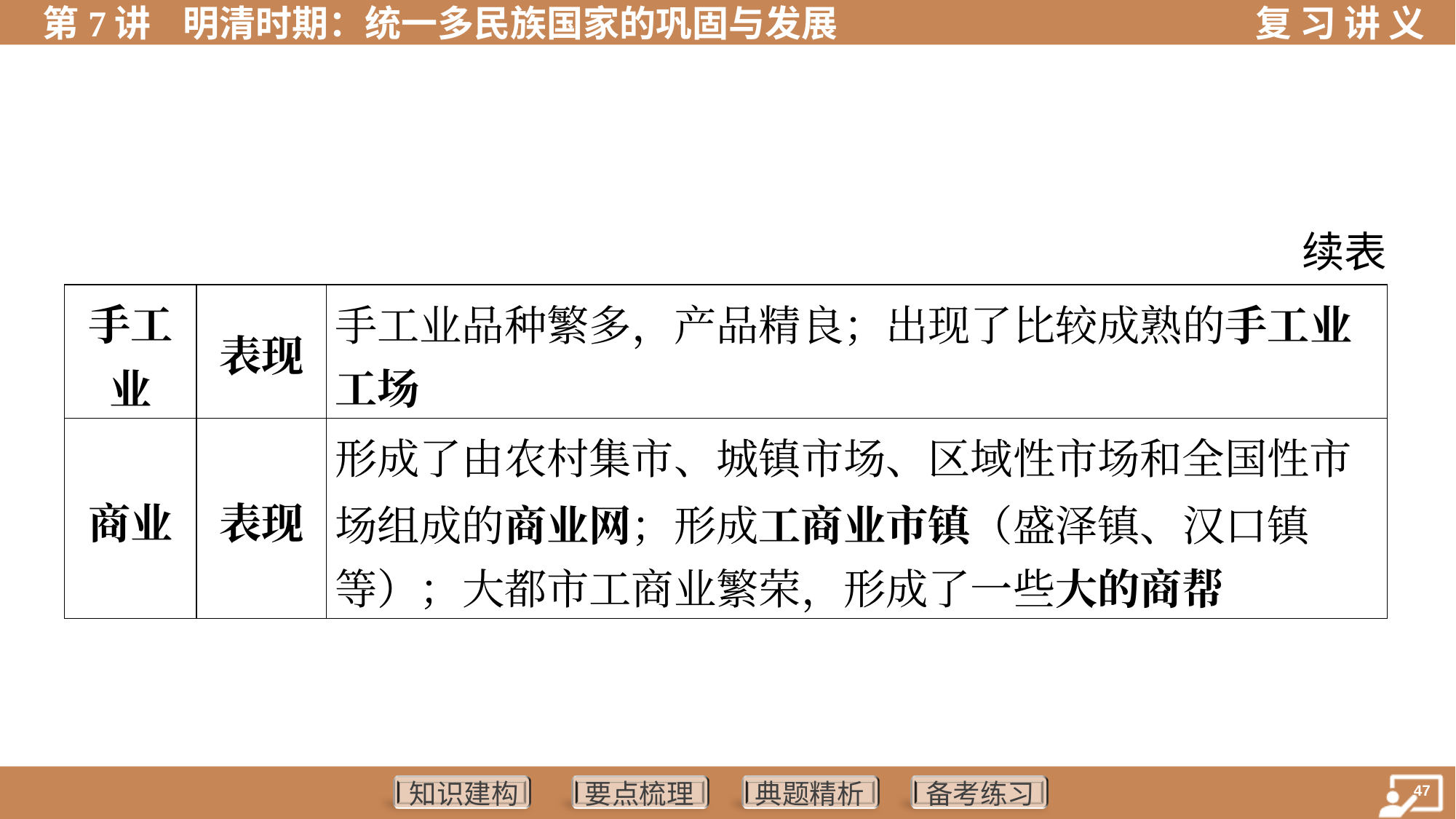

续表
| 手工 业 | 表现 | 手工业品种繁多，产品精良；出现了比较成熟的手工业 工场 |
| --- | --- | --- |
| 商业 | 表现 | 形成了由农村集市、城镇市场、区域性市场和全国性市 场组成的商业网；形成工商业市镇（盛泽镇、汉口镇 等）；大都市工商业繁荣，形成了一些大的商帮 |